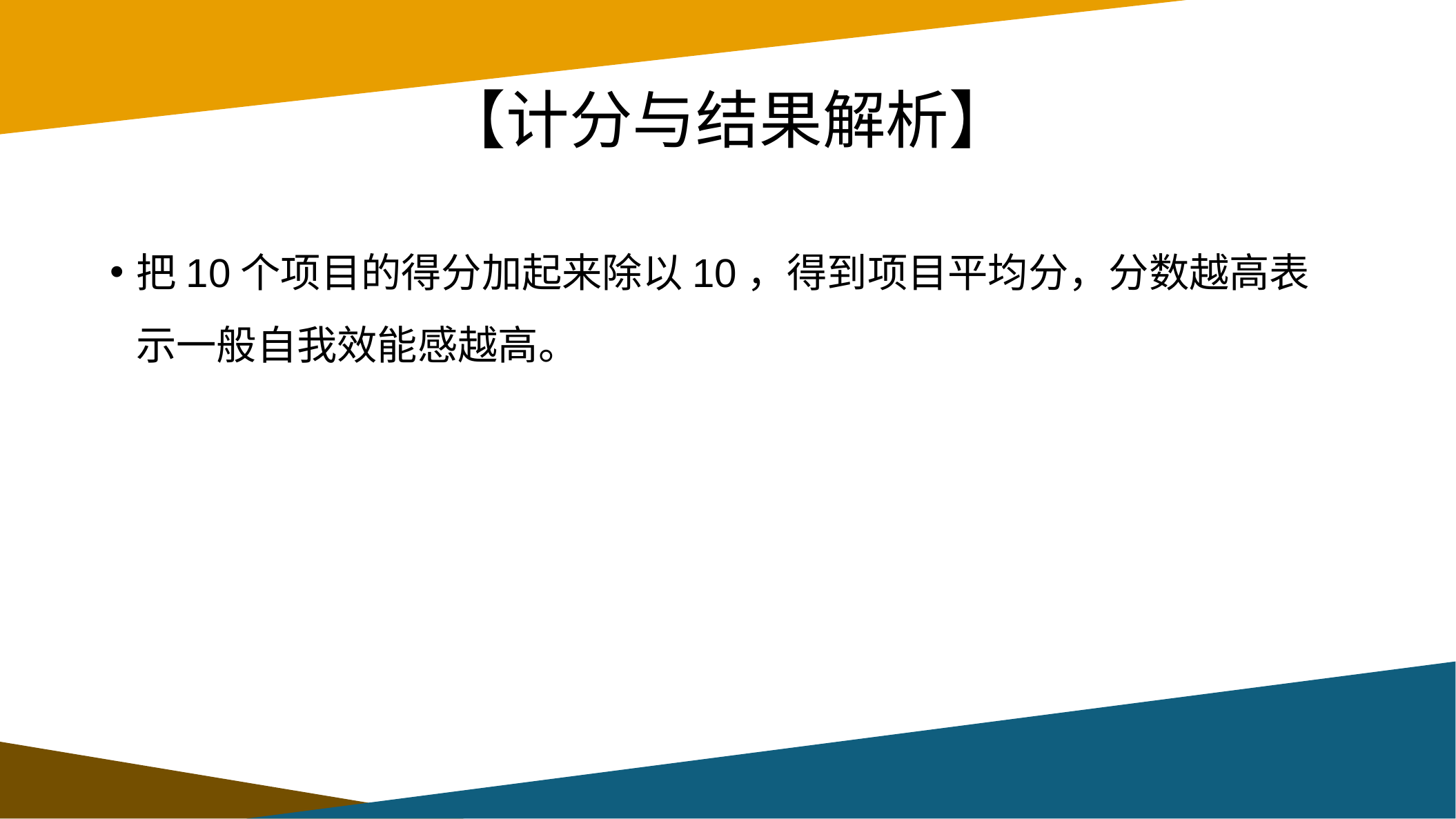

# 【计分与结果解析】
把10个项目的得分加起来除以10，得到项目平均分，分数越高表示一般自我效能感越高。